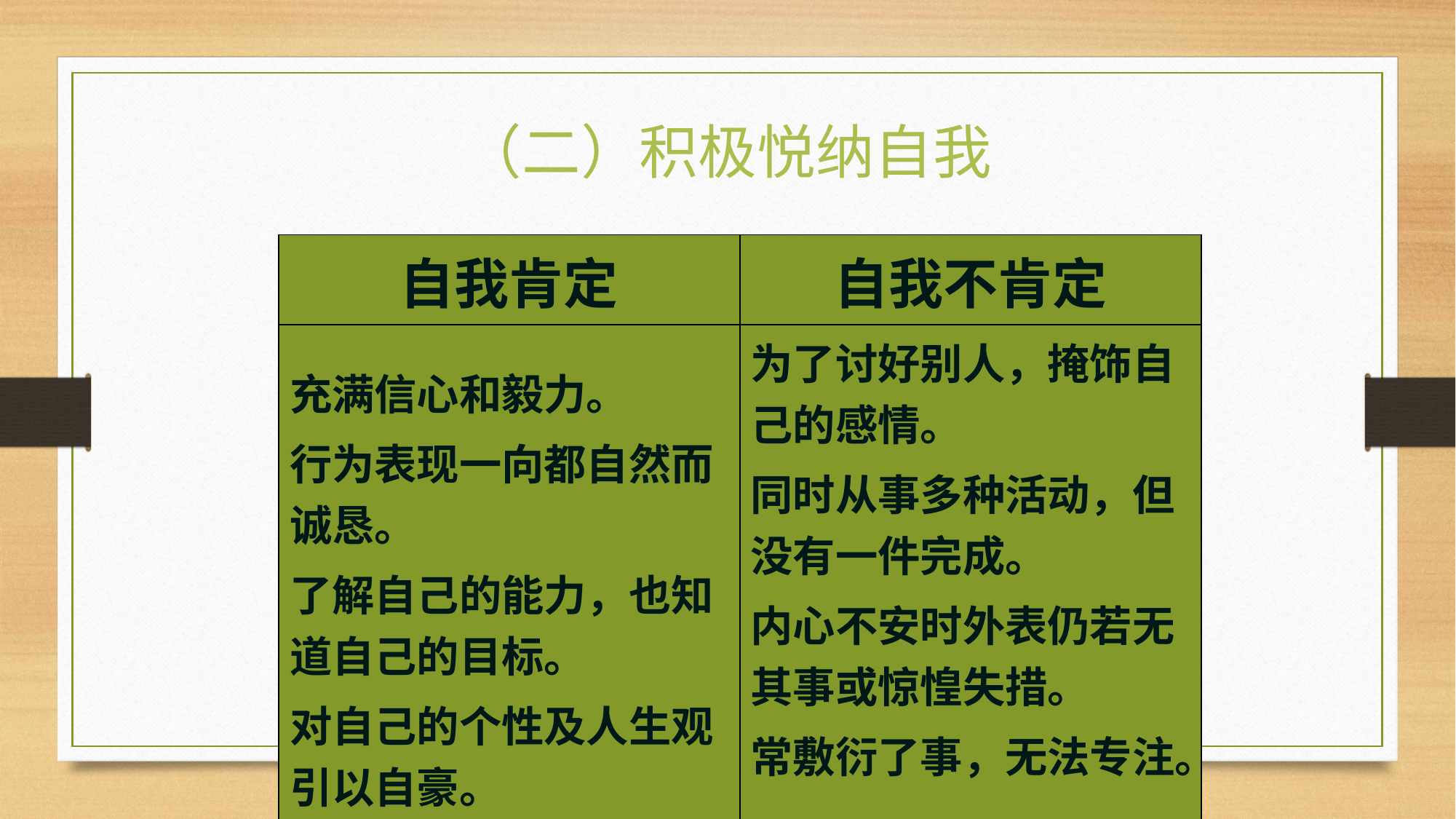

# （二）积极悦纳自我
|  |  |  |
| --- | --- | --- |
|  | 自我肯定 | 自我不肯定 |
|  | 充满信心和毅力。 行为表现一向都自然而诚恳。 了解自己的能力，也知道自己的目标。 对自己的个性及人生观引以自豪。 | 为了讨好别人，掩饰自己的感情。 同时从事多种活动，但没有一件完成。 内心不安时外表仍若无其事或惊惶失措。 常敷衍了事，无法专注。 |